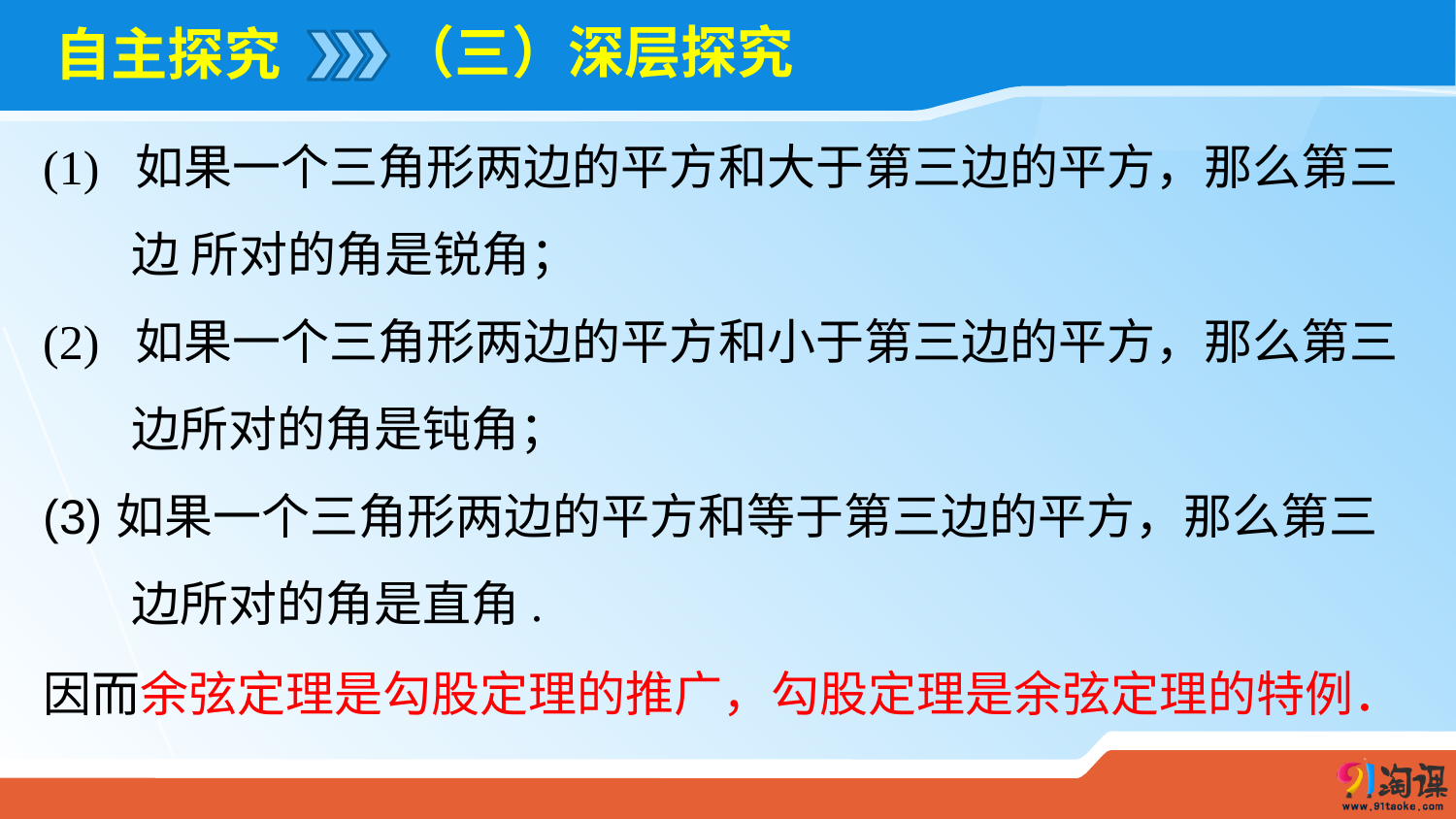

（三）深层探究
# 自主探究
(1)  如果一个三角形两边的平方和大于第三边的平方，那么第三
       边 所对的角是锐角；
(2)  如果一个三角形两边的平方和小于第三边的平方，那么第三
       边所对的角是钝角；
如果一个三角形两边的平方和等于第三边的平方，那么第三
       边所对的角是直角.
因而余弦定理是勾股定理的推广，勾股定理是余弦定理的特例．